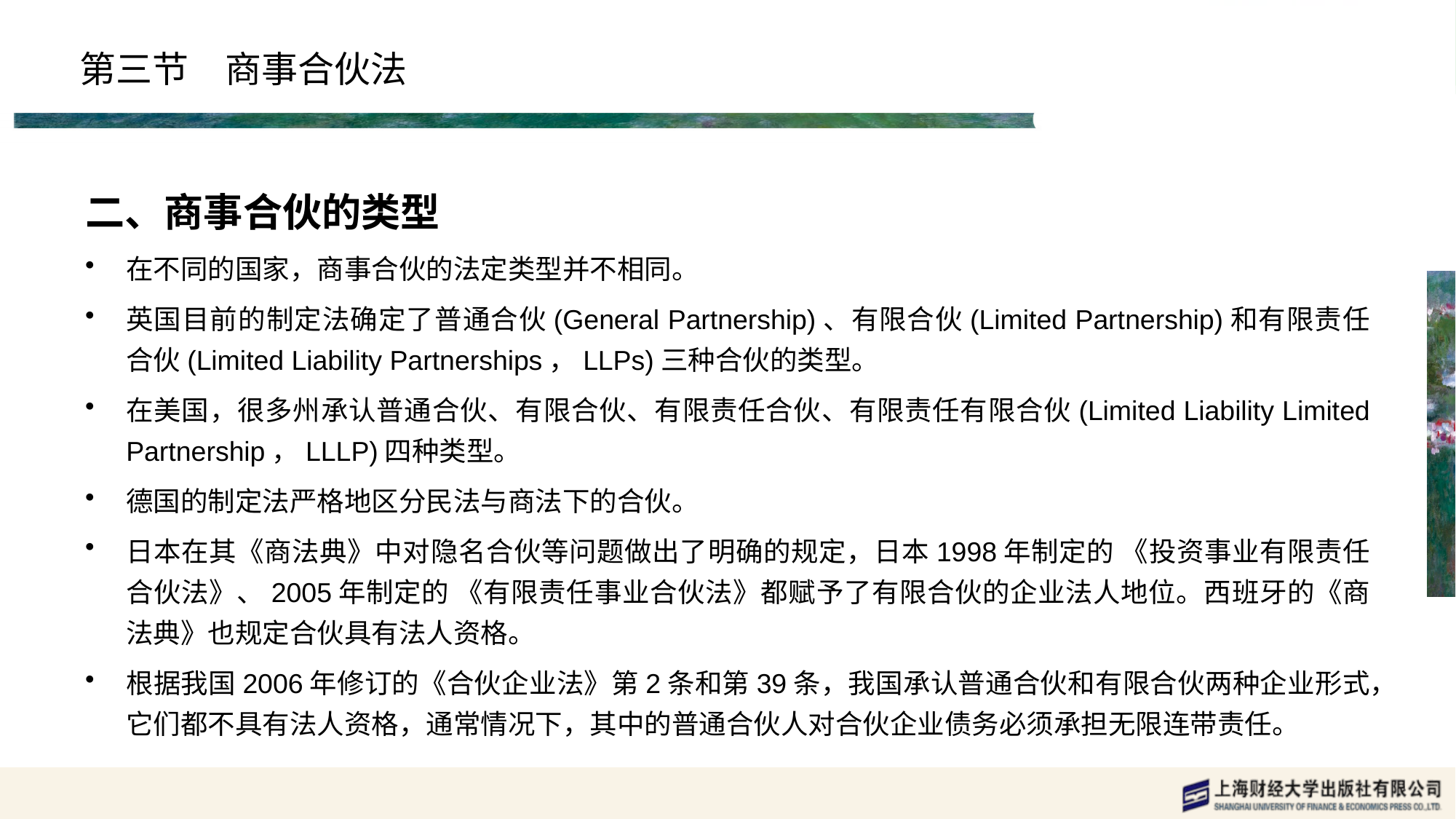

# 第三节　商事合伙法
二、商事合伙的类型
在不同的国家，商事合伙的法定类型并不相同。
英国目前的制定法确定了普通合伙(General Partnership)、有限合伙(Limited Partnership)和有限责任合伙(Limited Liability Partnerships，LLPs)三种合伙的类型。
在美国，很多州承认普通合伙、有限合伙、有限责任合伙、有限责任有限合伙(Limited Liability Limited Partnership，LLLP)四种类型。
德国的制定法严格地区分民法与商法下的合伙。
日本在其《商法典》中对隐名合伙等问题做出了明确的规定，日本1998年制定的 《投资事业有限责任合伙法》、2005年制定的 《有限责任事业合伙法》都赋予了有限合伙的企业法人地位。西班牙的《商法典》也规定合伙具有法人资格。
根据我国2006年修订的《合伙企业法》第2条和第39条，我国承认普通合伙和有限合伙两种企业形式，它们都不具有法人资格，通常情况下，其中的普通合伙人对合伙企业债务必须承担无限连带责任。